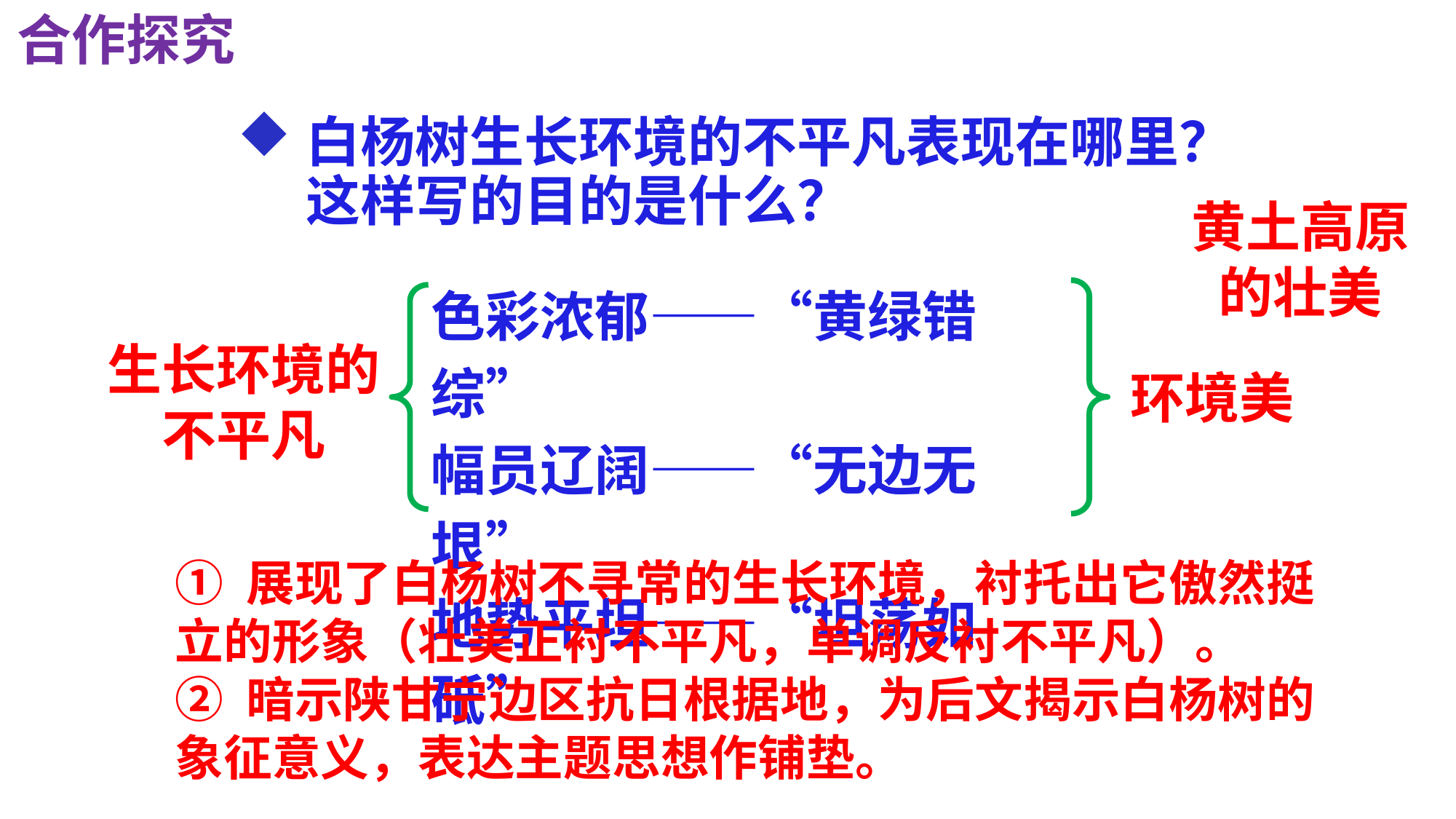

合作探究
# 白杨树生长环境的不平凡表现在哪里？这样写的目的是什么？
黄土高原的壮美
色彩浓郁——“黄绿错综”
幅员辽阔——“无边无垠”
地势平坦——“坦荡如砥”

生长环境的
不平凡
环境美
① 展现了白杨树不寻常的生长环境，衬托出它傲然挺立的形象（壮美正衬不平凡，单调反衬不平凡）。
② 暗示陕甘宁边区抗日根据地，为后文揭示白杨树的象征意义，表达主题思想作铺垫。